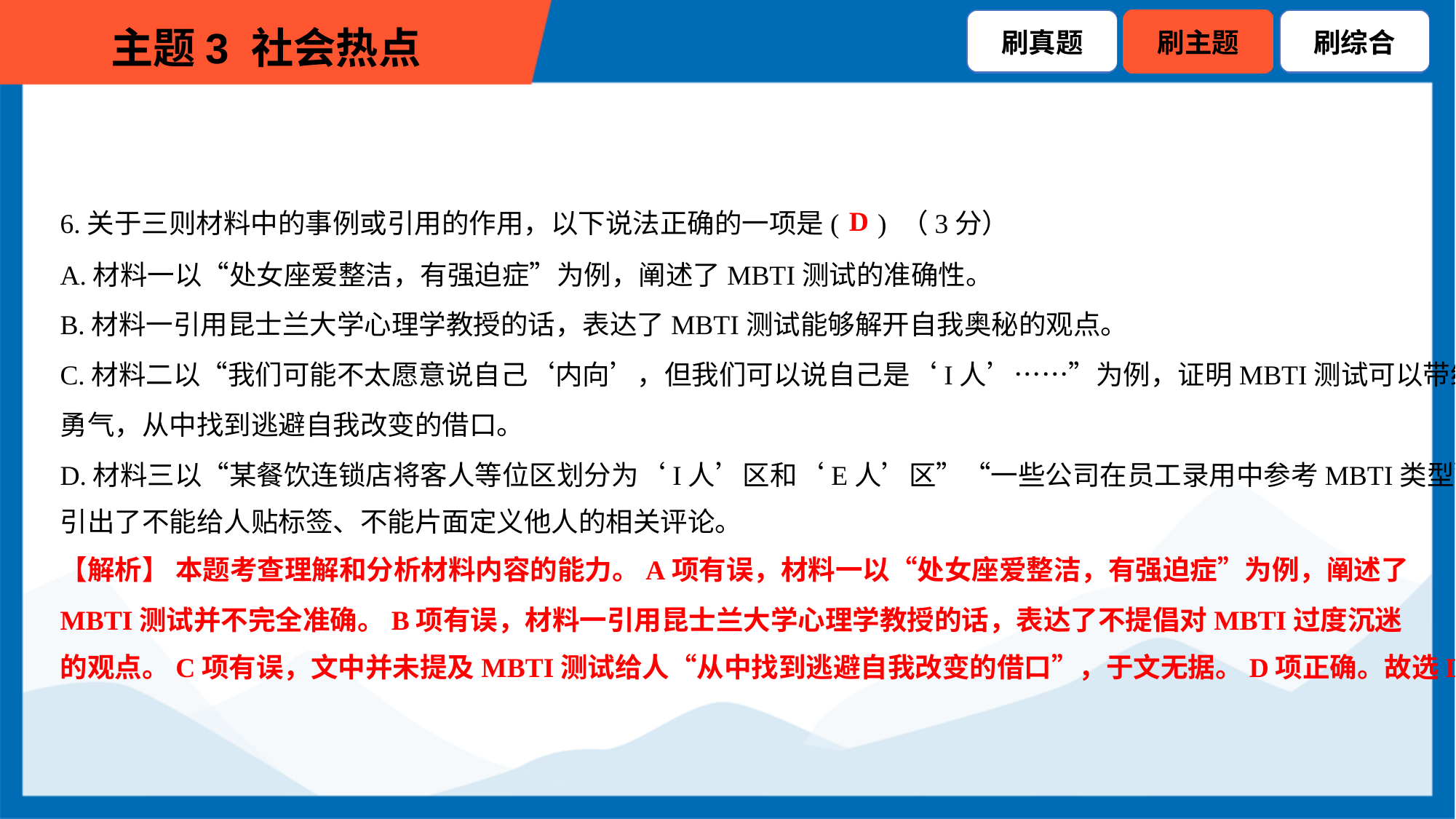

D
6.关于三则材料中的事例或引用的作用，以下说法正确的一项是(     ) （3分）
A.材料一以“处女座爱整洁，有强迫症”为例，阐述了MBTI测试的准确性。
B.材料一引用昆士兰大学心理学教授的话，表达了MBTI测试能够解开自我奥秘的观点。
C.材料二以“我们可能不太愿意说自己‘内向’，但我们可以说自己是‘I人’……”为例，证明MBTI测试可以带给人
勇气，从中找到逃避自我改变的借口。
D.材料三以“某餐饮连锁店将客人等位区划分为‘I人’区和‘E人’区”“一些公司在员工录用中参考MBTI类型”等事例，
引出了不能给人贴标签、不能片面定义他人的相关评论。
【解析】 本题考查理解和分析材料内容的能力。A项有误，材料一以“处女座爱整洁，有强迫症”为例，阐述了
MBTI测试并不完全准确。B项有误，材料一引用昆士兰大学心理学教授的话，表达了不提倡对MBTI过度沉迷
的观点。C项有误，文中并未提及MBTI测试给人“从中找到逃避自我改变的借口”，于文无据。D项正确。故选D。